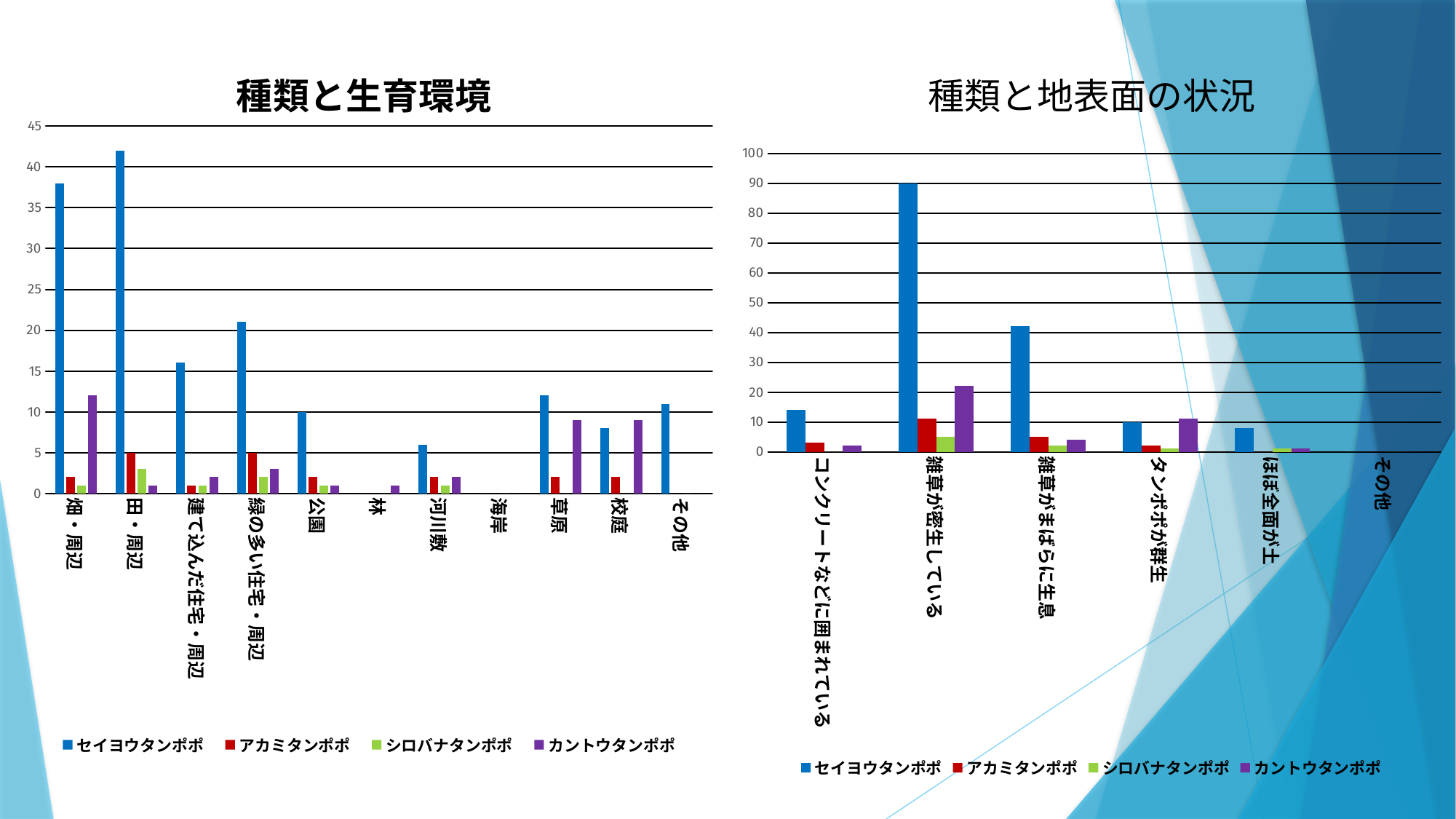

### Chart: 種類と生育環境

| Category | セイヨウタンポポ | アカミタンポポ | シロバナタンポポ | カントウタンポポ |
|---|---|---|---|---|
| 畑・周辺 | 38.0 | 2.0 | 1.0 | 12.0 |
| 田・周辺 | 42.0 | 5.0 | 3.0 | 1.0 |
| 建て込んだ住宅・周辺 | 16.0 | 1.0 | 1.0 | 2.0 |
| 緑の多い住宅・周辺 | 21.0 | 5.0 | 2.0 | 3.0 |
| 公園 | 10.0 | 2.0 | 1.0 | 1.0 |
| 林 | 0.0 | 0.0 | 0.0 | 1.0 |
| 河川敷 | 6.0 | 2.0 | 1.0 | 2.0 |
| 海岸 | 0.0 | 0.0 | 0.0 | 0.0 |
| 草原 | 12.0 | 2.0 | 0.0 | 9.0 |
| 校庭 | 8.0 | 2.0 | 0.0 | 9.0 |
| その他 | 11.0 | 0.0 | 0.0 | 0.0 |

### Chart: 種類と地表面の状況

| Category | セイヨウタンポポ | アカミタンポポ | シロバナタンポポ | カントウタンポポ |
|---|---|---|---|---|
| コンクリートなどに囲まれている | 14.0 | 3.0 | 0.0 | 2.0 |
| 雑草が密生している | 90.0 | 11.0 | 5.0 | 22.0 |
| 雑草がまばらに生息 | 42.0 | 5.0 | 2.0 | 4.0 |
| タンポポが群生 | 10.0 | 2.0 | 1.0 | 11.0 |
| ほぼ全面が土 | 8.0 | 0.0 | 1.0 | 1.0 |
| その他 | 0.0 | 0.0 | 0.0 | 0.0 |